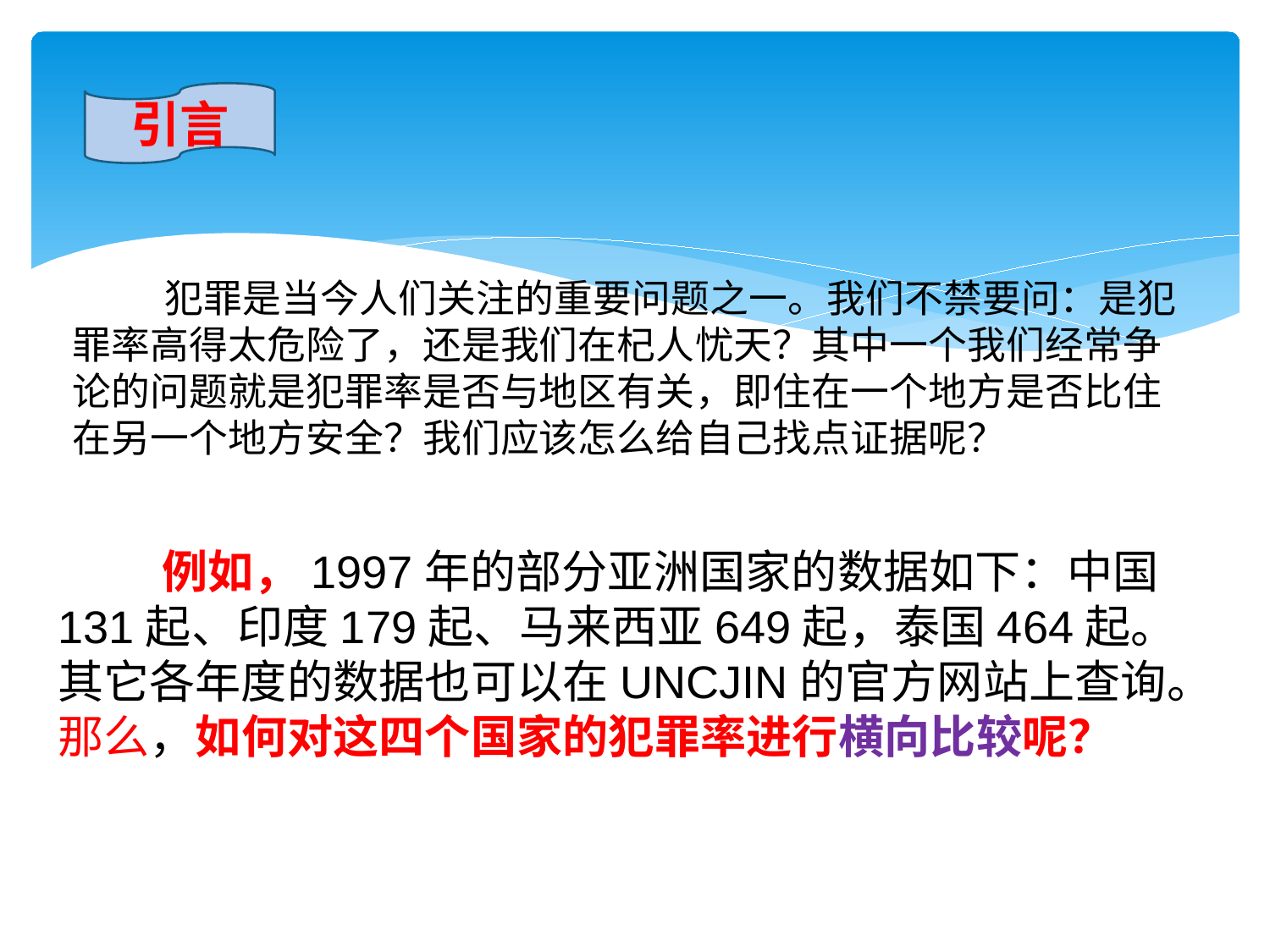

引言
# 犯罪是当今人们关注的重要问题之一。我们不禁要问：是犯罪率高得太危险了，还是我们在杞人忧天？其中一个我们经常争论的问题就是犯罪率是否与地区有关，即住在一个地方是否比住在另一个地方安全？我们应该怎么给自己找点证据呢？
         例如，1997年的部分亚洲国家的数据如下：中国131起、印度179起、马来西亚649起，泰国464起。其它各年度的数据也可以在UNCJIN的官方网站上查询。那么，如何对这四个国家的犯罪率进行横向比较呢？